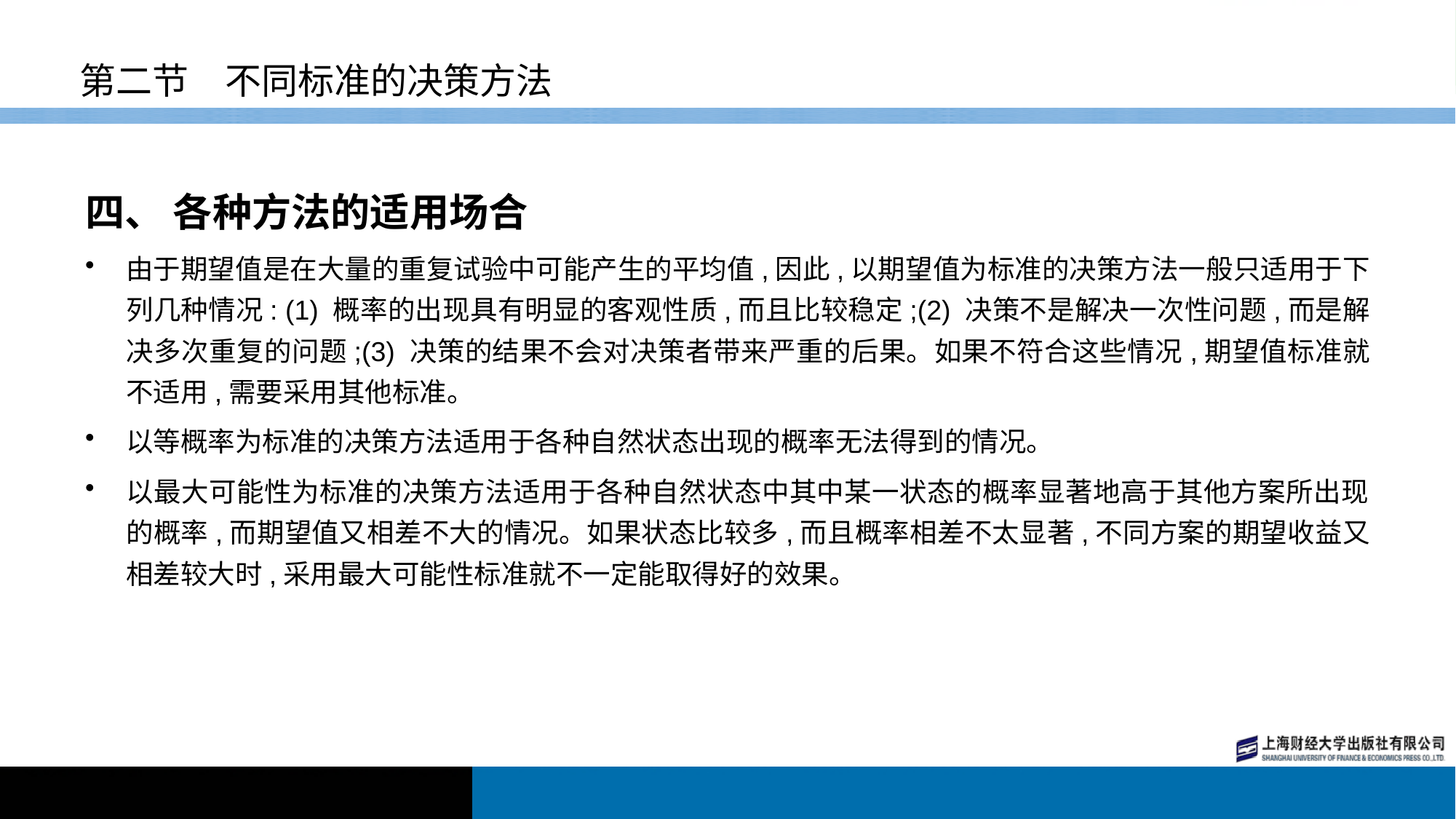

# 第二节　不同标准的决策方法
四、 各种方法的适用场合
由于期望值是在大量的重复试验中可能产生的平均值,因此,以期望值为标准的决策方法一般只适用于下列几种情况: (1) 概率的出现具有明显的客观性质,而且比较稳定;(2) 决策不是解决一次性问题,而是解决多次重复的问题;(3) 决策的结果不会对决策者带来严重的后果。如果不符合这些情况,期望值标准就不适用,需要采用其他标准。
以等概率为标准的决策方法适用于各种自然状态出现的概率无法得到的情况。
以最大可能性为标准的决策方法适用于各种自然状态中其中某一状态的概率显著地高于其他方案所出现的概率,而期望值又相差不大的情况。如果状态比较多,而且概率相差不太显著,不同方案的期望收益又相差较大时,采用最大可能性标准就不一定能取得好的效果。
7